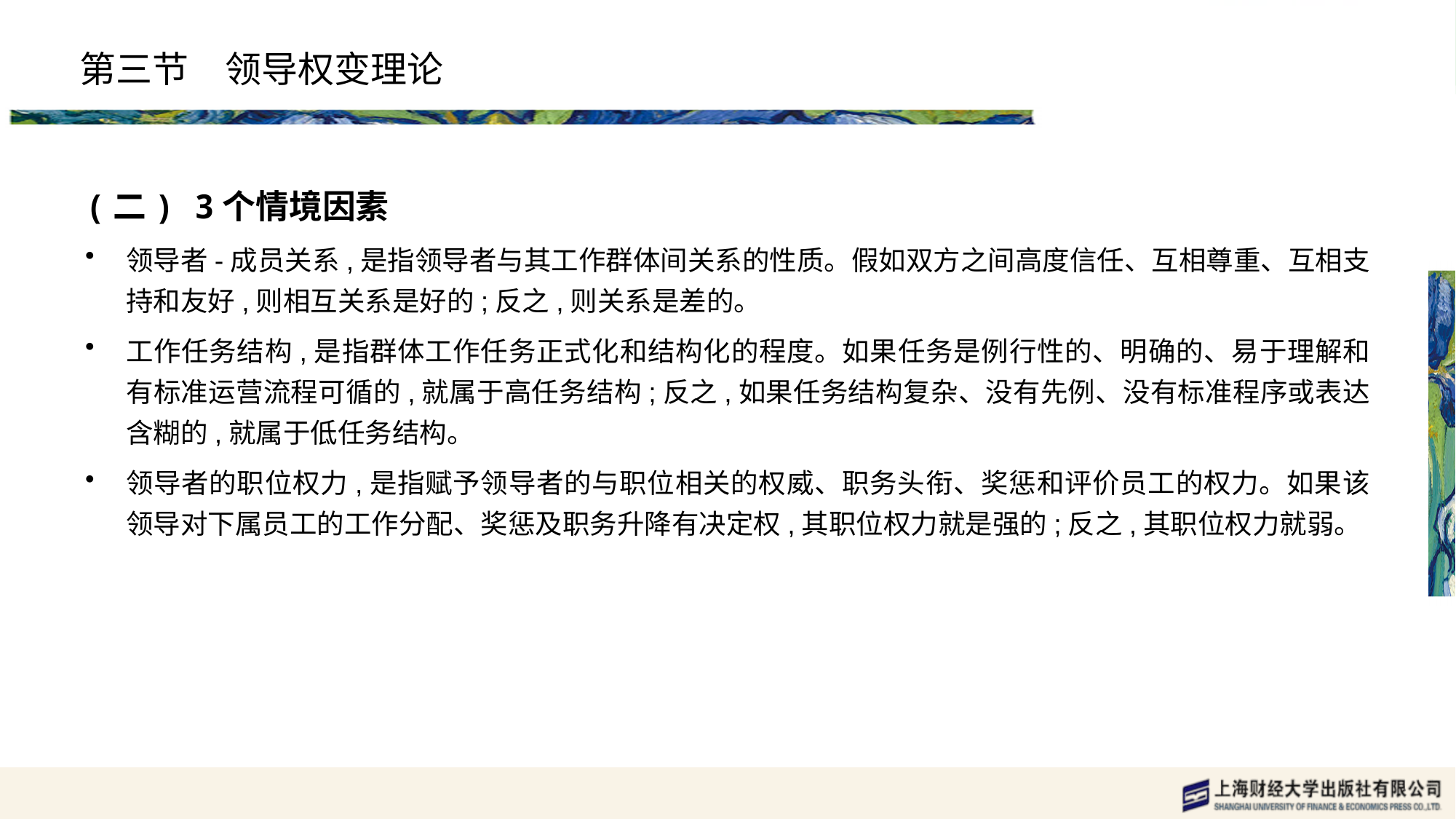

# 第三节　领导权变理论
(二) 3个情境因素
领导者-成员关系,是指领导者与其工作群体间关系的性质。假如双方之间高度信任、互相尊重、互相支持和友好,则相互关系是好的;反之,则关系是差的。
工作任务结构,是指群体工作任务正式化和结构化的程度。如果任务是例行性的、明确的、易于理解和有标准运营流程可循的,就属于高任务结构;反之,如果任务结构复杂、没有先例、没有标准程序或表达含糊的,就属于低任务结构。
领导者的职位权力,是指赋予领导者的与职位相关的权威、职务头衔、奖惩和评价员工的权力。如果该领导对下属员工的工作分配、奖惩及职务升降有决定权,其职位权力就是强的;反之,其职位权力就弱。